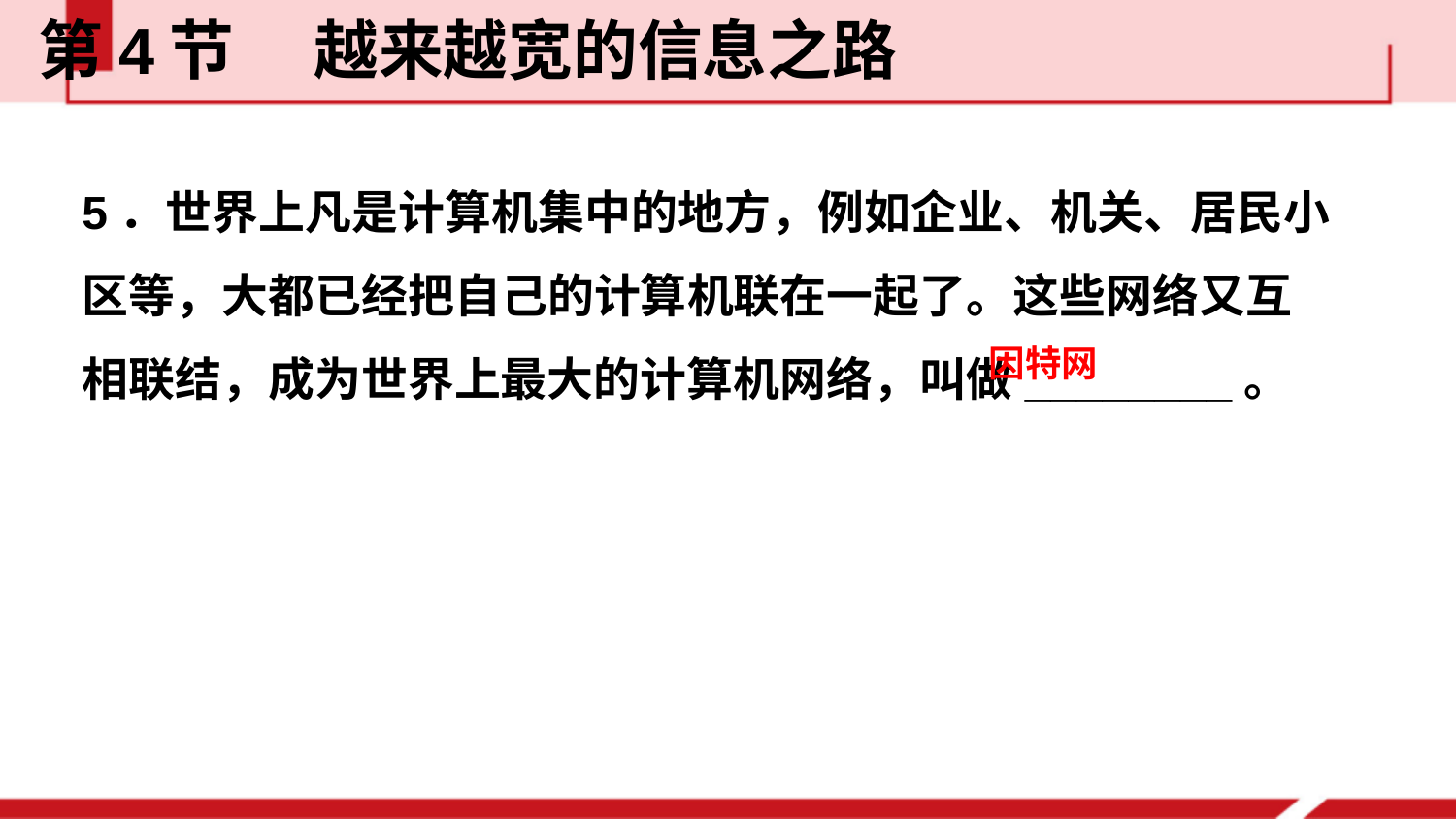

第4节  越来越宽的信息之路
5．世界上凡是计算机集中的地方，例如企业、机关、居民小区等，大都已经把自己的计算机联在一起了。这些网络又互相联结，成为世界上最大的计算机网络，叫做________。
因特网